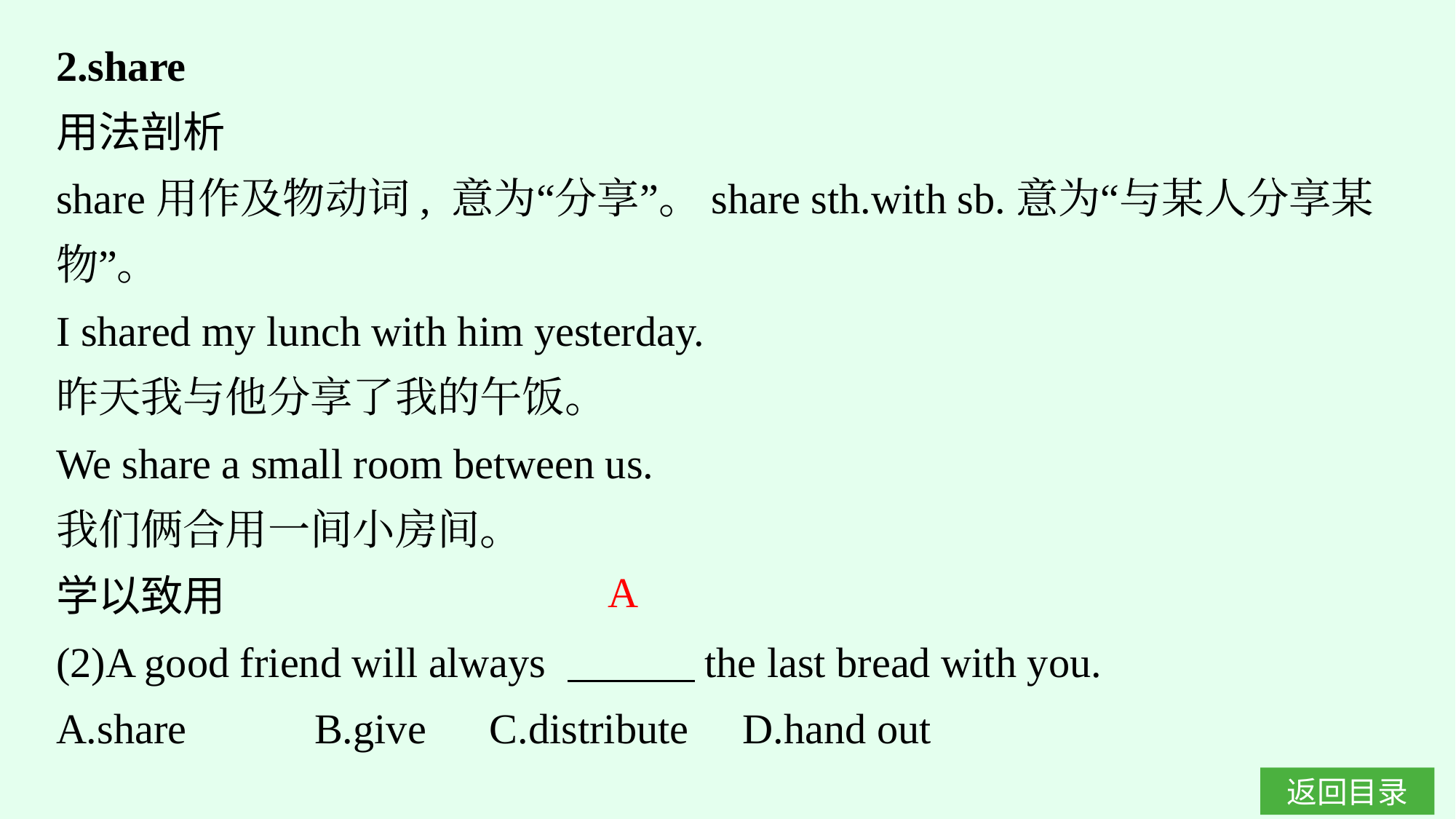

2.share
用法剖析
share用作及物动词, 意为“分享”。share sth.with sb.意为“与某人分享某物”。
I shared my lunch with him yesterday.
昨天我与他分享了我的午饭。
We share a small room between us.
我们俩合用一间小房间。
学以致用
(2)A good friend will always 　　　the last bread with you.
A.share		B.give      C.distribute	   D.hand out
A